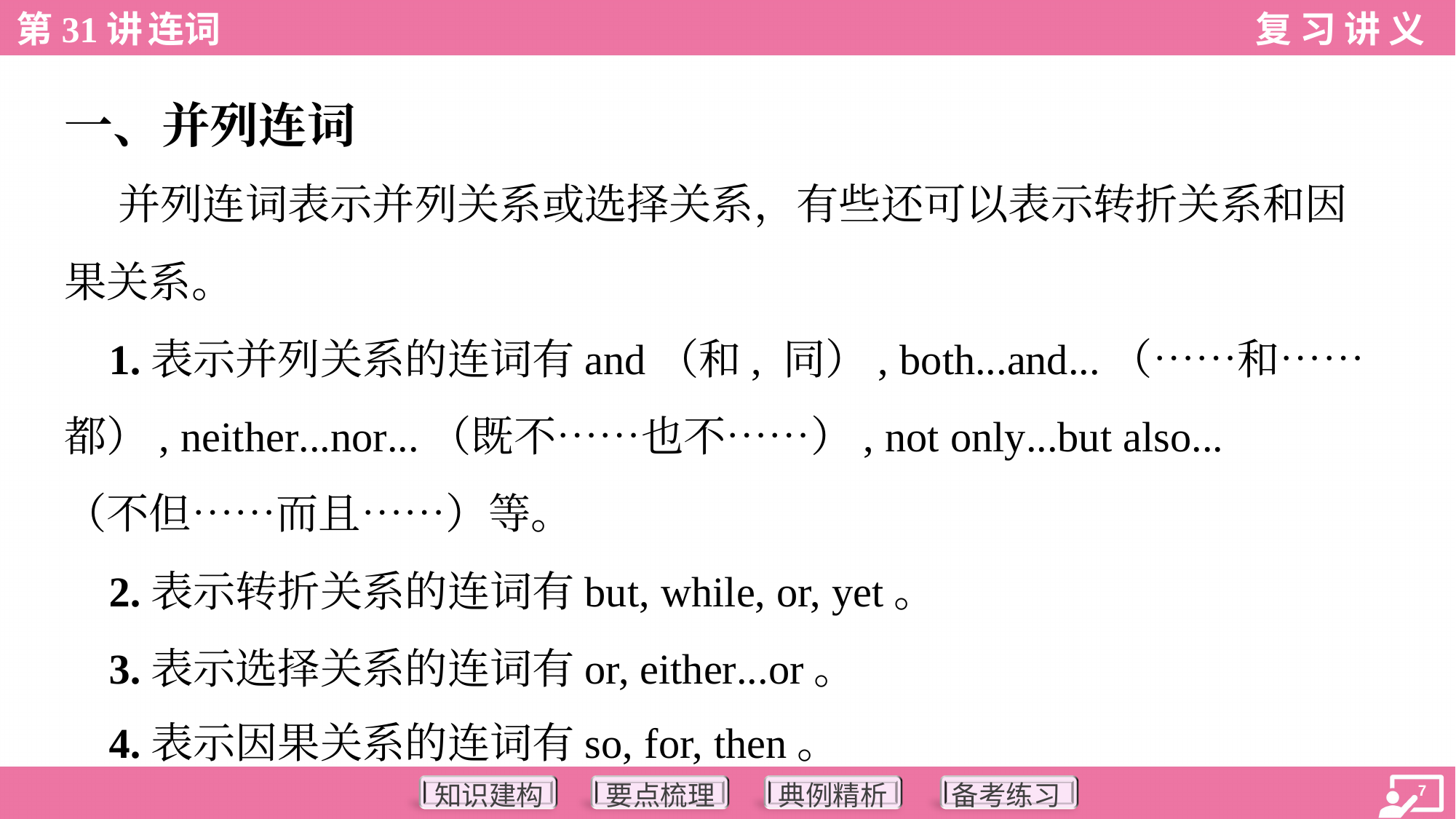

一、并列连词
    并列连词表示并列关系或选择关系，有些还可以表示转折关系和因
果关系。
    1.表示并列关系的连词有and（和, 同）, both...and...（……和……
都）, neither...nor...（既不……也不……）, not only...but also...
（不但……而且……）等。
    2.表示转折关系的连词有but, while, or, yet。
    3.表示选择关系的连词有or, either...or。
    4.表示因果关系的连词有so, for, then。